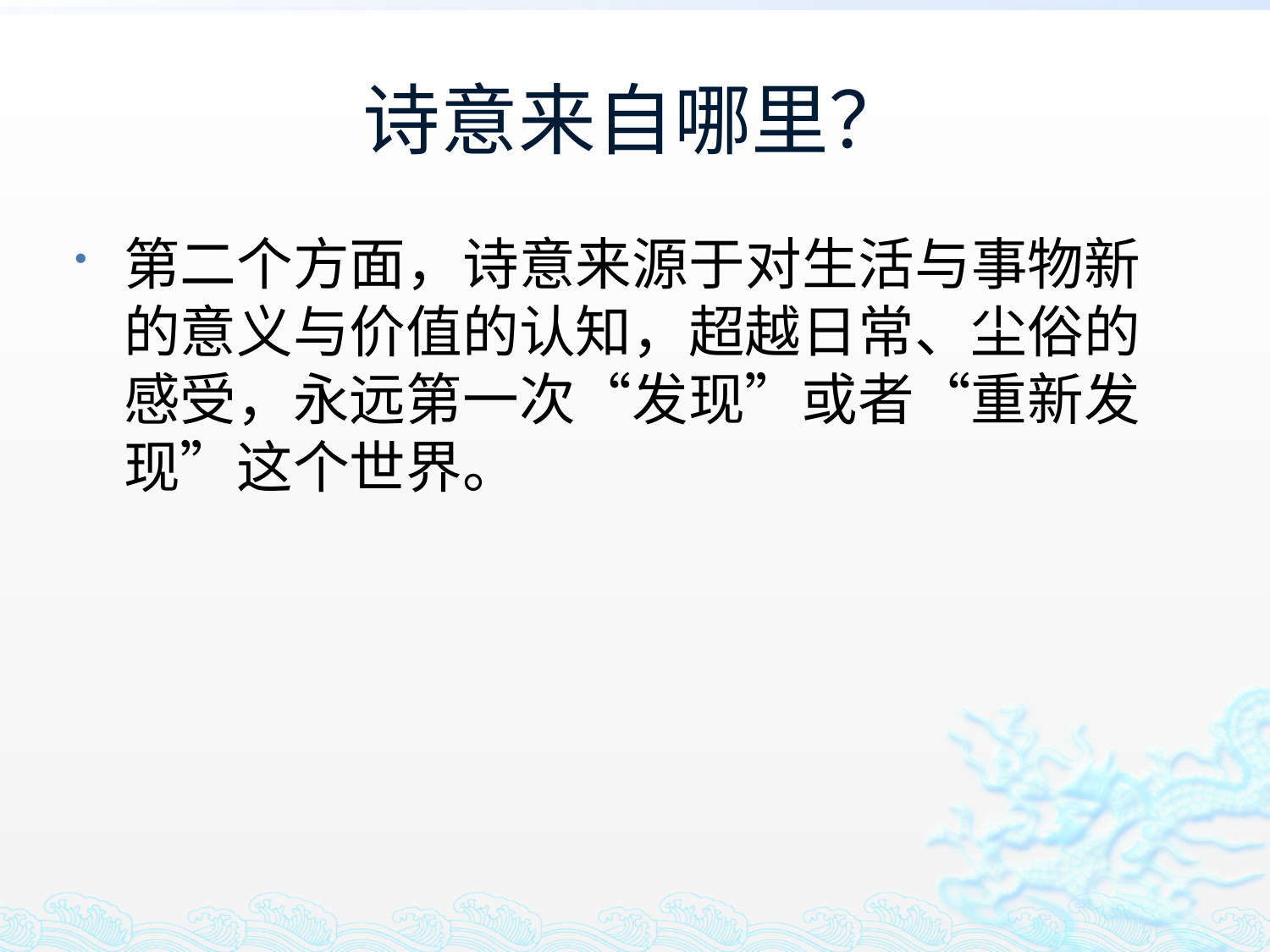

# 诗意来自哪里？
第二个方面，诗意来源于对生活与事物新的意义与价值的认知，超越日常、尘俗的感受，永远第一次“发现”或者“重新发现”这个世界。